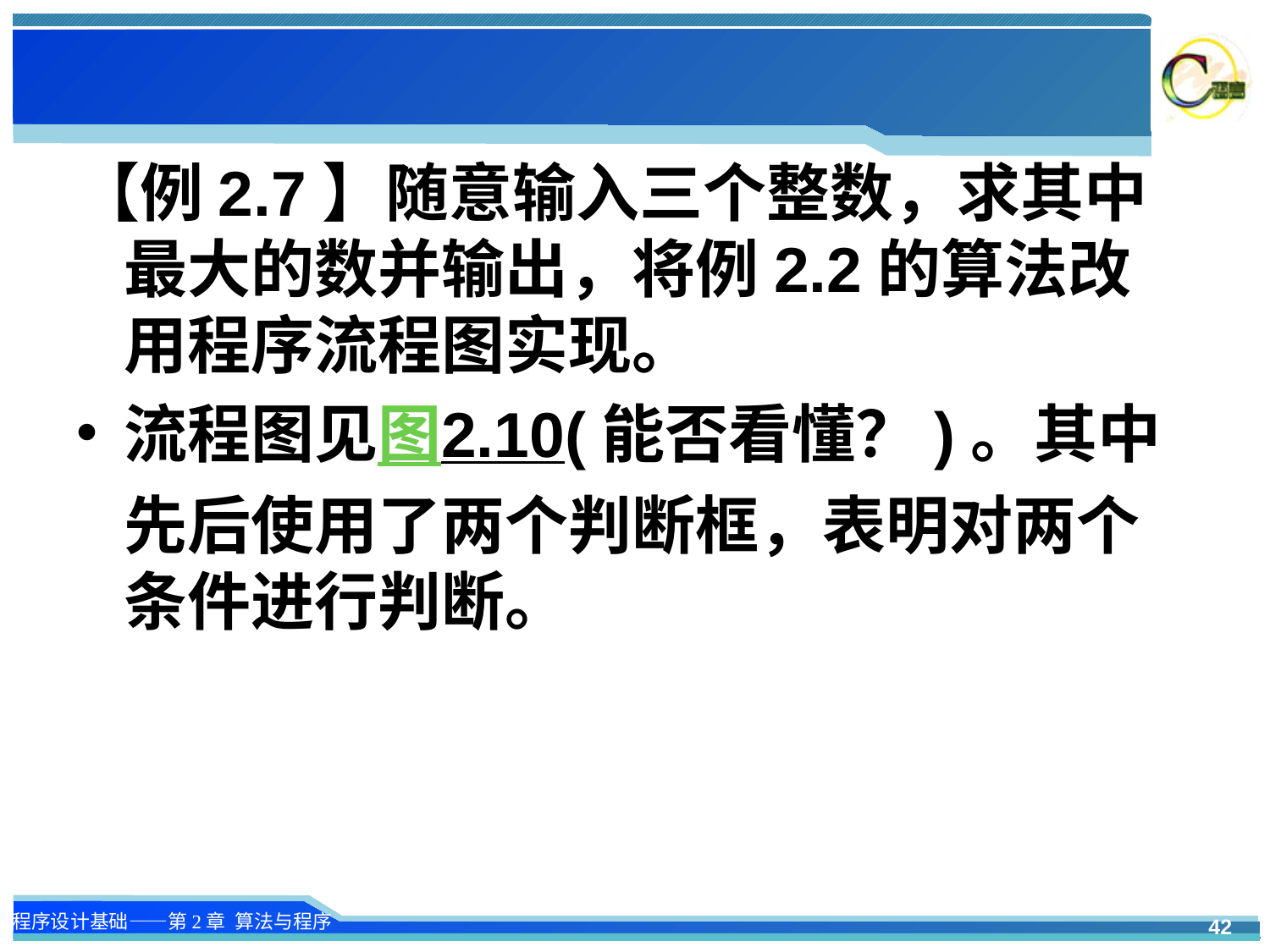

#
【例2.7】随意输入三个整数，求其中最大的数并输出，将例2.2的算法改用程序流程图实现。
流程图见图2.10(能否看懂？)。其中先后使用了两个判断框，表明对两个条件进行判断。

42